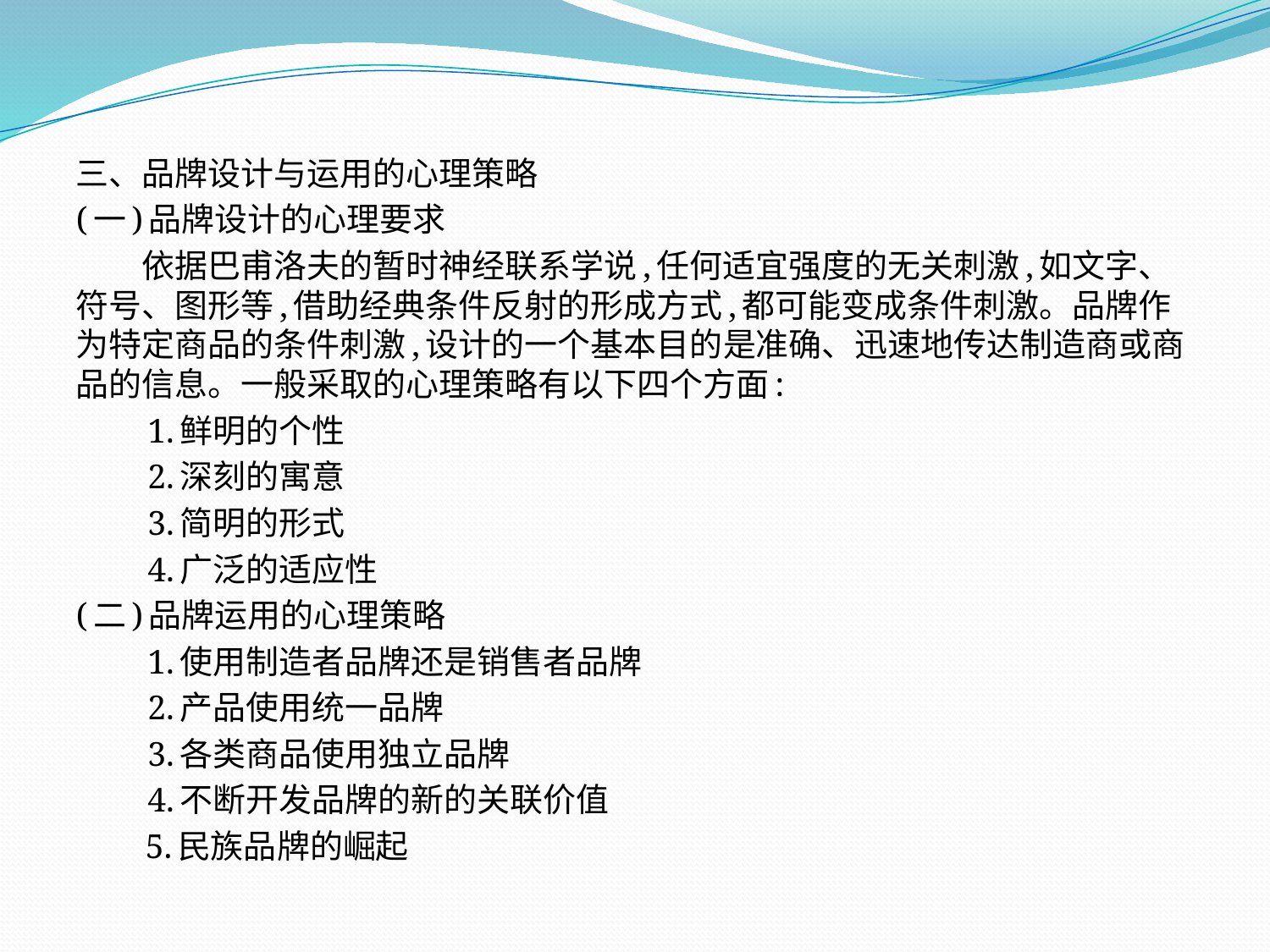

三、品牌设计与运用的心理策略
(一)品牌设计的心理要求
　　依据巴甫洛夫的暂时神经联系学说,任何适宜强度的无关刺激,如文字、符号、图形等,借助经典条件反射的形成方式,都可能变成条件刺激。品牌作为特定商品的条件刺激,设计的一个基本目的是准确、迅速地传达制造商或商品的信息。一般采取的心理策略有以下四个方面:
　　1.鲜明的个性
　　2.深刻的寓意
　　3.简明的形式
　　4.广泛的适应性
(二)品牌运用的心理策略
　　1.使用制造者品牌还是销售者品牌
　　2.产品使用统一品牌
　　3.各类商品使用独立品牌
　　4.不断开发品牌的新的关联价值
        5.民族品牌的崛起